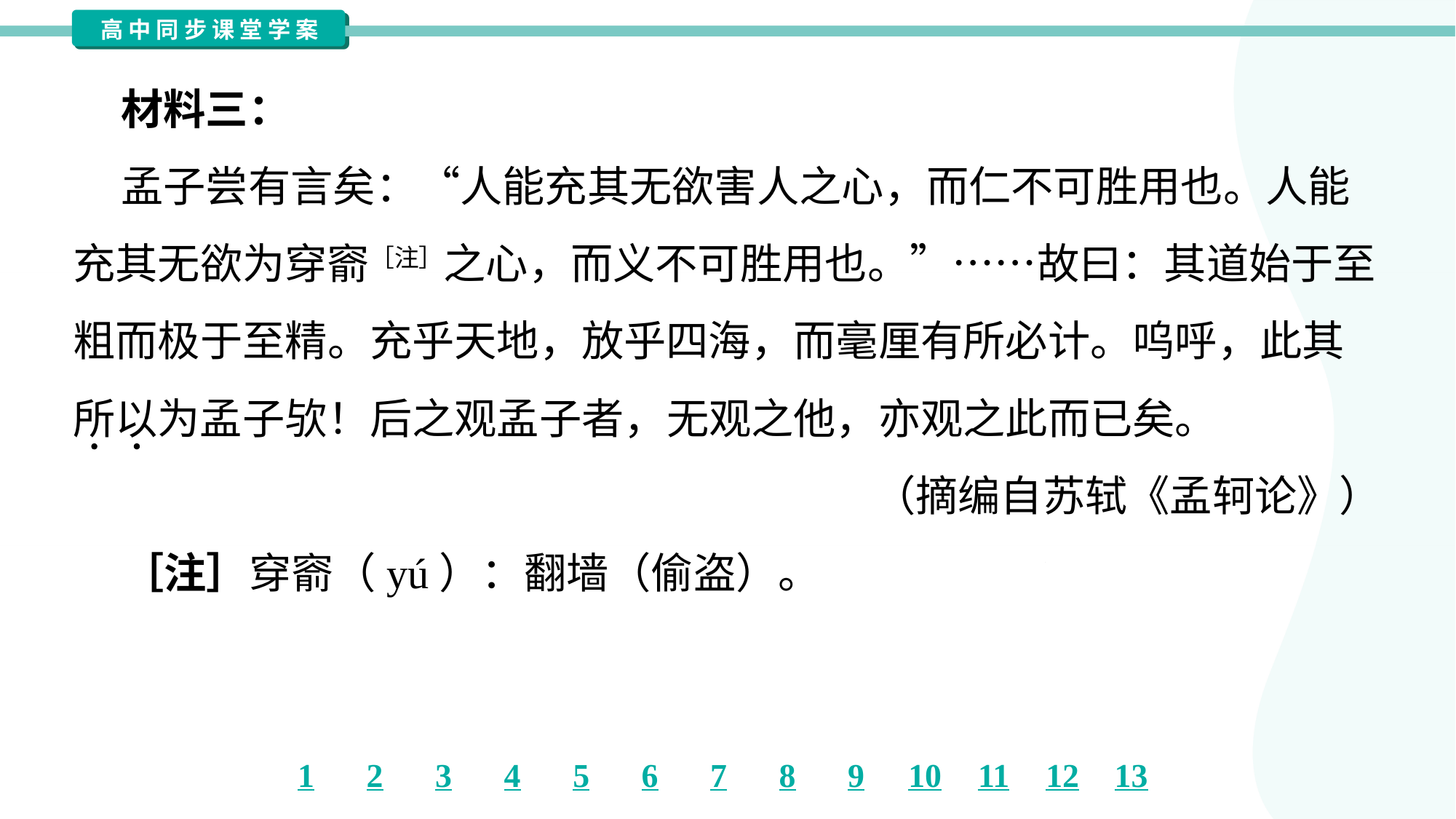

材料三：
    孟子尝有言矣：“人能充其无欲害人之心，而仁不可胜用也。人能
充其无欲为穿窬［注］之心，而义不可胜用也。”……故曰：其道始于至
粗而极于至精。充乎天地，放乎四海，而毫厘有所必计。呜呼，此其
所以为孟子欤！后之观孟子者，无观之他，亦观之此而已矣。
（摘编自苏轼《孟轲论》）
    ［注］穿窬（yú）：翻墙（偷盗）。